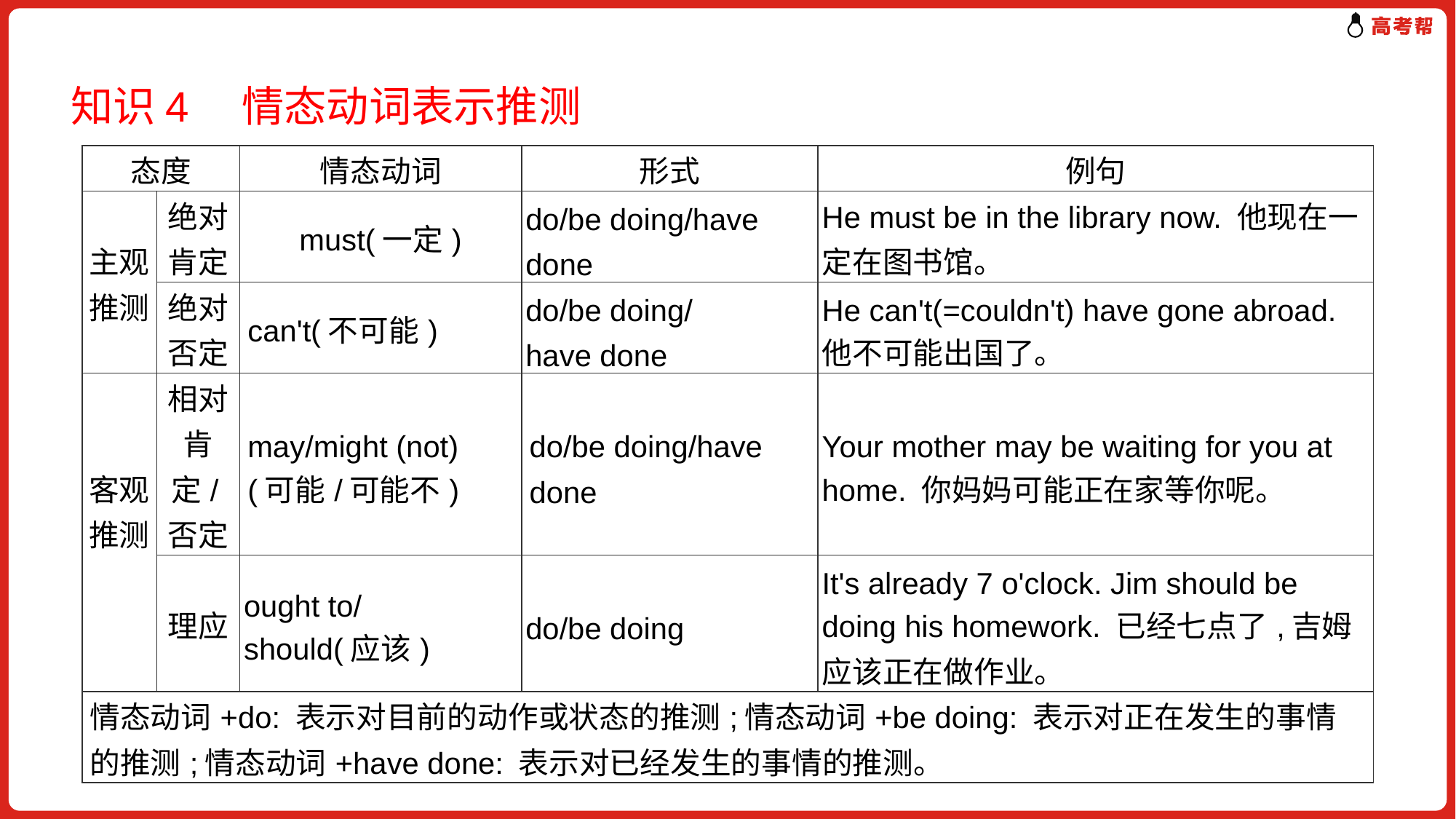

知识4　情态动词表示推测

| 态度 |  | 情态动词 | 形式 | 例句 |
| --- | --- | --- | --- | --- |
| 主观推测 | 绝对肯定 | must(一定) | do/be doing/have done | He must be in the library now. 他现在一定在图书馆。 |
|  | 绝对否定 | can't(不可能) | do/be doing/ have done | He can't(=couldn't) have gone abroad. 他不可能出国了。 |
| 客观推测 | 相对肯定/否定 | may/might (not) (可能/可能不) | do/be doing/have done | Your mother may be waiting for you at home. 你妈妈可能正在家等你呢。 |
|  | 理应 | ought to/ should(应该) | do/be doing | It's already 7 o'clock. Jim should be doing his homework. 已经七点了,吉姆应该正在做作业。 |
| 情态动词+do: 表示对目前的动作或状态的推测;情态动词+be doing: 表示对正在发生的事情的推测;情态动词+have done: 表示对已经发生的事情的推测。 |  |  |  |  |